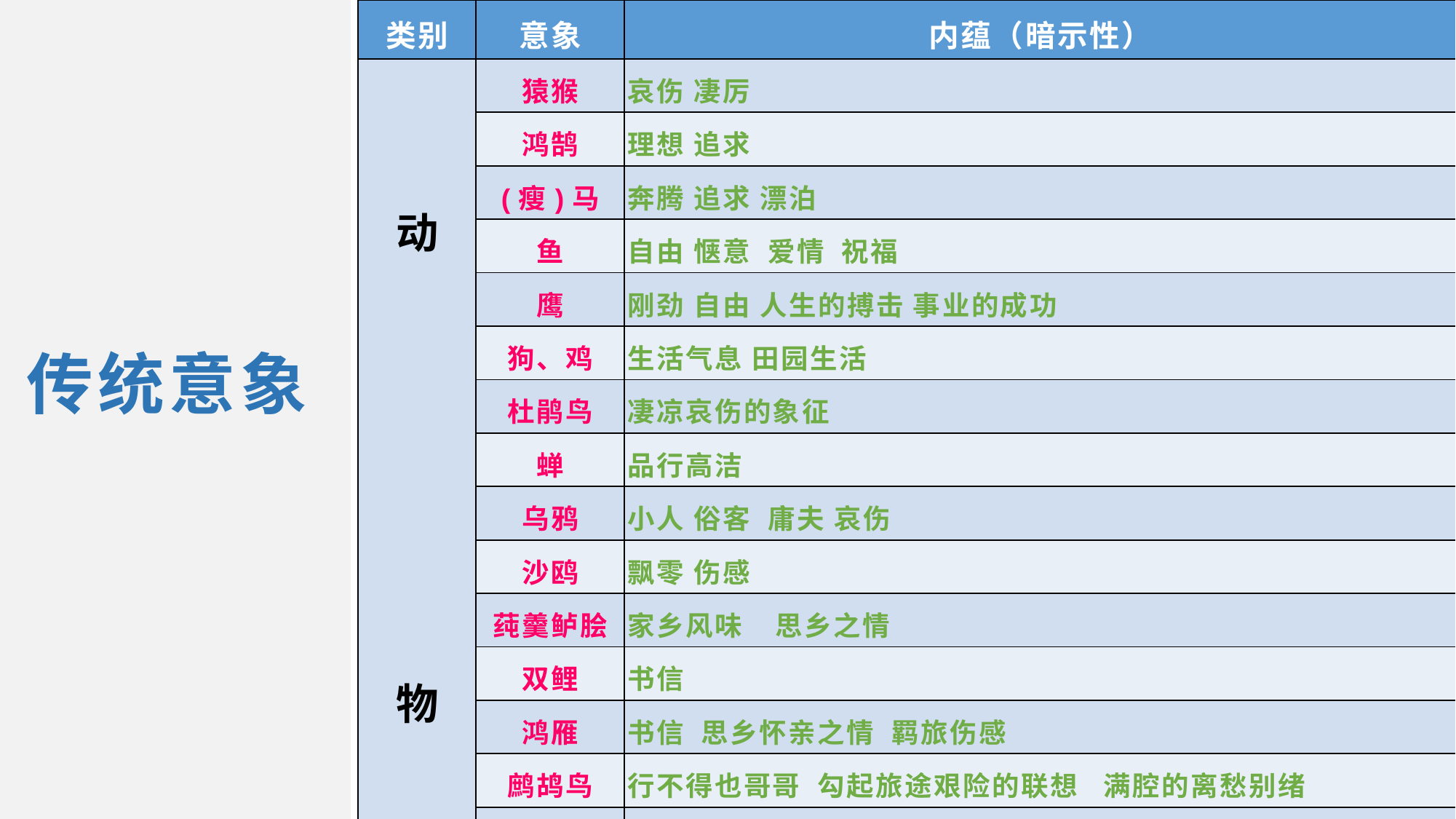

| 类别 | 意象 | 内蕴（暗示性） |
| --- | --- | --- |
| 动 物 | 猿猴 | 哀伤 凄厉 |
|  | 鸿鹄 | 理想 追求 |
|  | (瘦)马 | 奔腾 追求 漂泊 |
|  | 鱼 | 自由 惬意 爱情 祝福 |
|  | 鹰 | 刚劲 自由 人生的搏击 事业的成功 |
|  | 狗、鸡 | 生活气息 田园生活 |
|  | 杜鹃鸟 | 凄凉哀伤的象征 |
|  | 蝉 | 品行高洁 |
|  | 乌鸦 | 小人 俗客 庸夫 哀伤 |
|  | 沙鸥 | 飘零 伤感 |
|  | 莼羹鲈脍 | 家乡风味 思乡之情 |
|  | 双鲤 | 书信 |
|  | 鸿雁 | 书信 思乡怀亲之情 羁旅伤感 |
|  | 鹧鸪鸟 | 行不得也哥哥 勾起旅途艰险的联想 满腔的离愁别绪 |
|  | 鸳鸯 | 恩爱的夫妇 |
传统意象